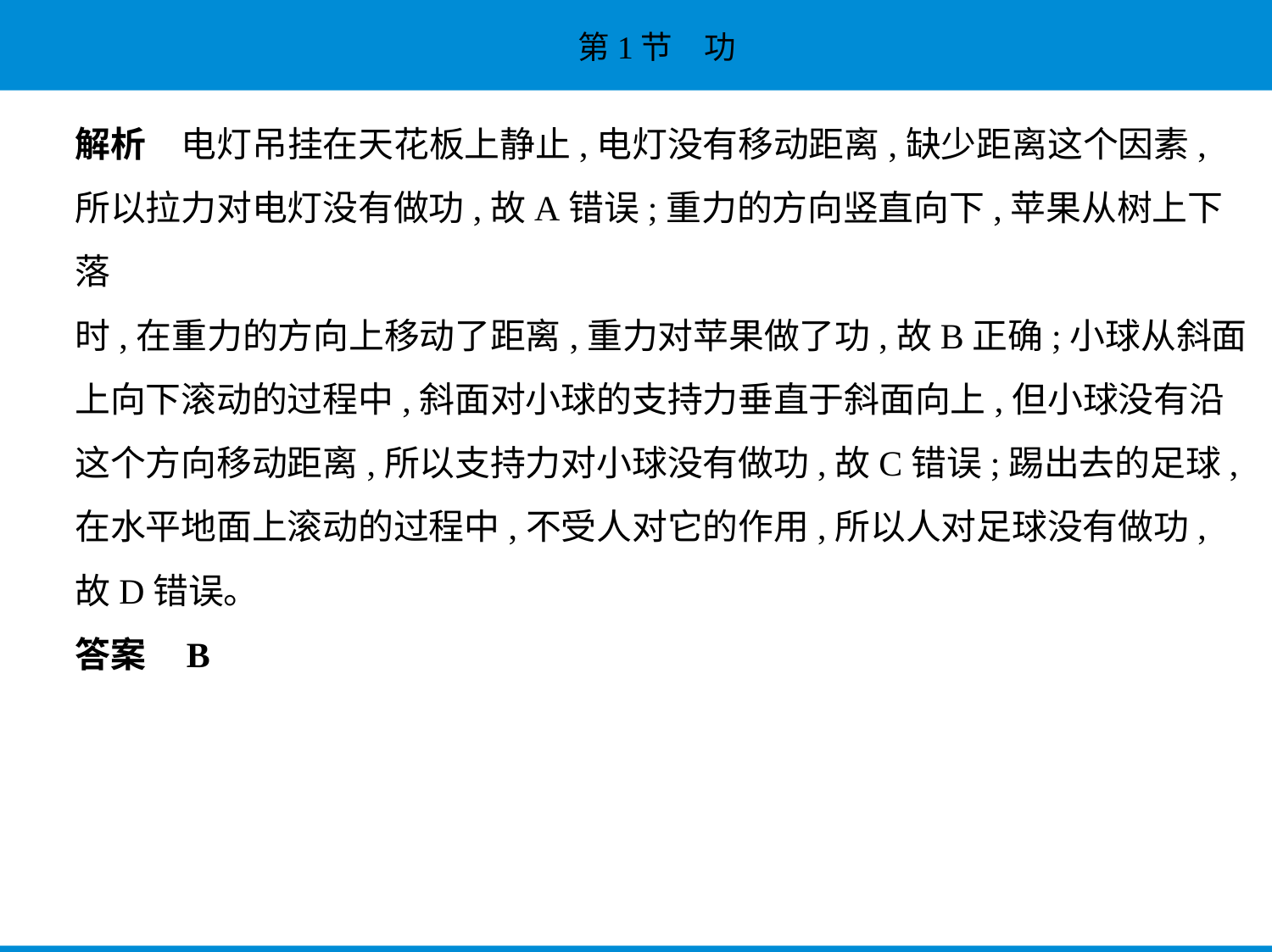

解析　电灯吊挂在天花板上静止,电灯没有移动距离,缺少距离这个因素,
所以拉力对电灯没有做功,故A错误;重力的方向竖直向下,苹果从树上下落
时,在重力的方向上移动了距离,重力对苹果做了功,故B正确;小球从斜面
上向下滚动的过程中,斜面对小球的支持力垂直于斜面向上,但小球没有沿
这个方向移动距离,所以支持力对小球没有做功,故C错误;踢出去的足球,
在水平地面上滚动的过程中,不受人对它的作用,所以人对足球没有做功,
故D错误。
答案    B